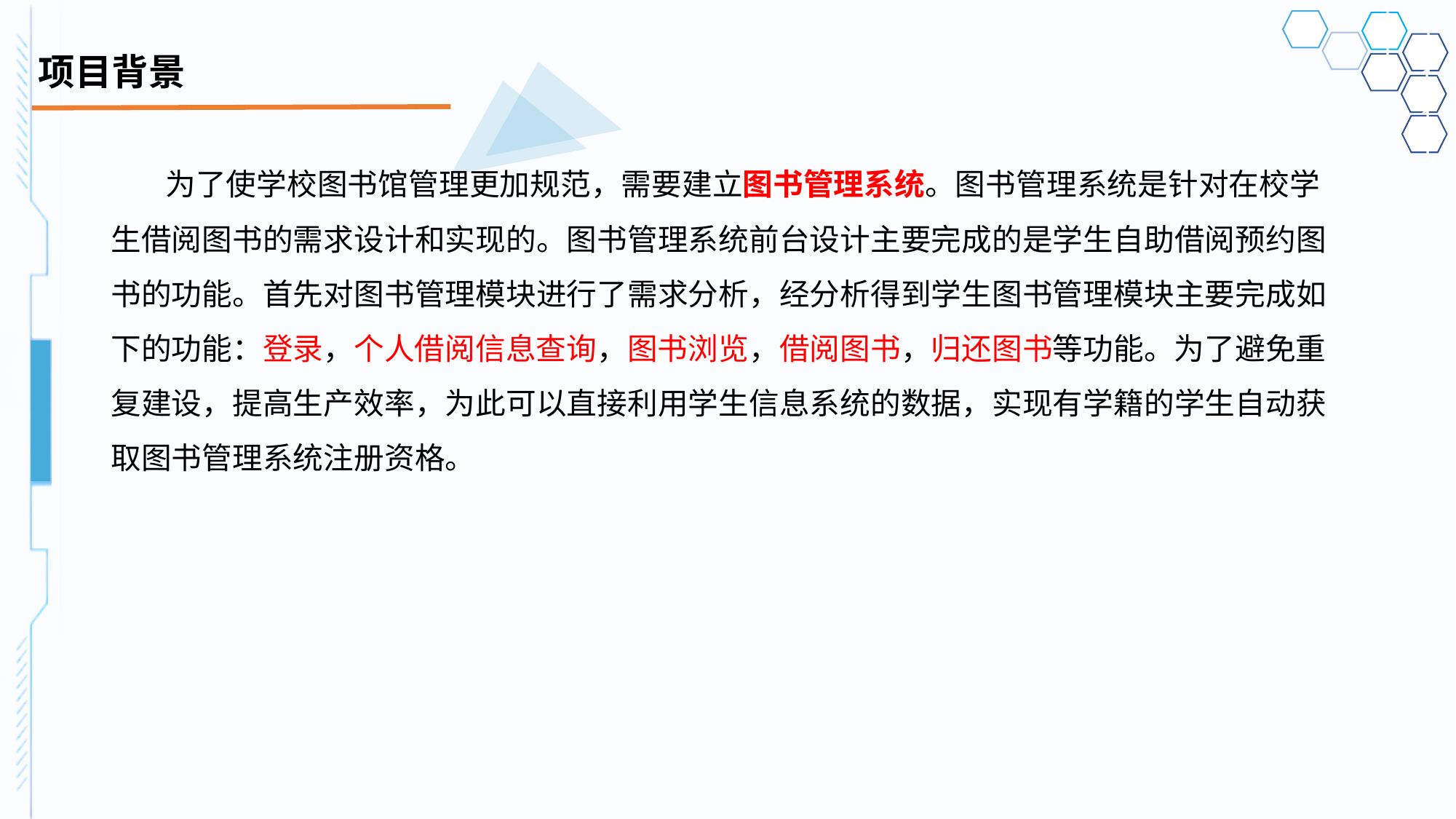

# 项目背景

为了使学校图书馆管理更加规范，需要建立图书管理系统。图书管理系统是针对在校学生借阅图书的需求设计和实现的。图书管理系统前台设计主要完成的是学生自助借阅预约图书的功能。首先对图书管理模块进行了需求分析，经分析得到学生图书管理模块主要完成如下的功能：登录，个人借阅信息查询，图书浏览，借阅图书，归还图书等功能。为了避免重复建设，提高生产效率，为此可以直接利用学生信息系统的数据，实现有学籍的学生自动获取图书管理系统注册资格。